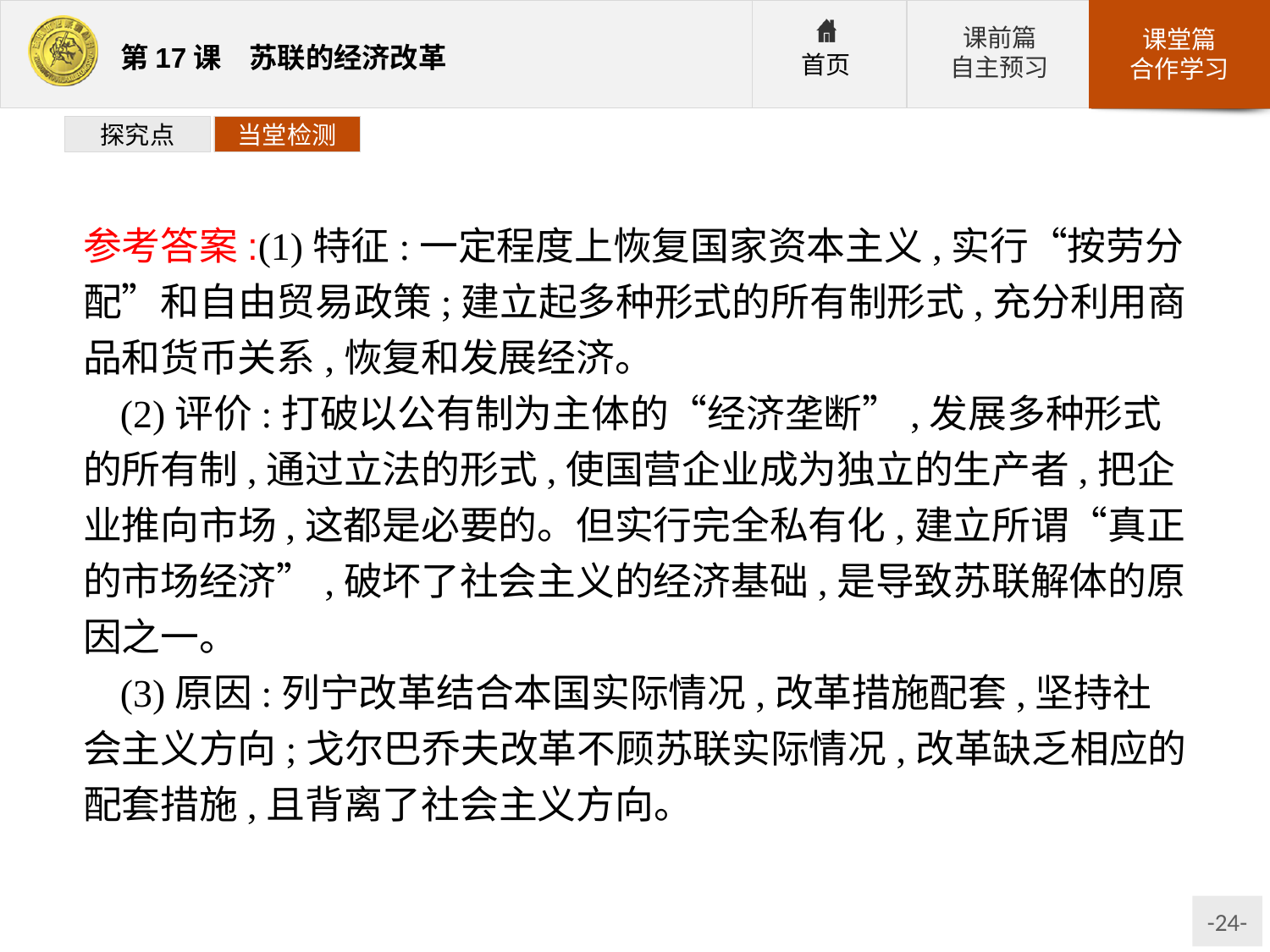

探究点
当堂检测
参考答案:(1)特征:一定程度上恢复国家资本主义,实行“按劳分配”和自由贸易政策;建立起多种形式的所有制形式,充分利用商品和货币关系,恢复和发展经济。
(2)评价:打破以公有制为主体的“经济垄断”,发展多种形式的所有制,通过立法的形式,使国营企业成为独立的生产者,把企业推向市场,这都是必要的。但实行完全私有化,建立所谓“真正的市场经济”,破坏了社会主义的经济基础,是导致苏联解体的原因之一。
(3)原因:列宁改革结合本国实际情况,改革措施配套,坚持社会主义方向;戈尔巴乔夫改革不顾苏联实际情况,改革缺乏相应的配套措施,且背离了社会主义方向。